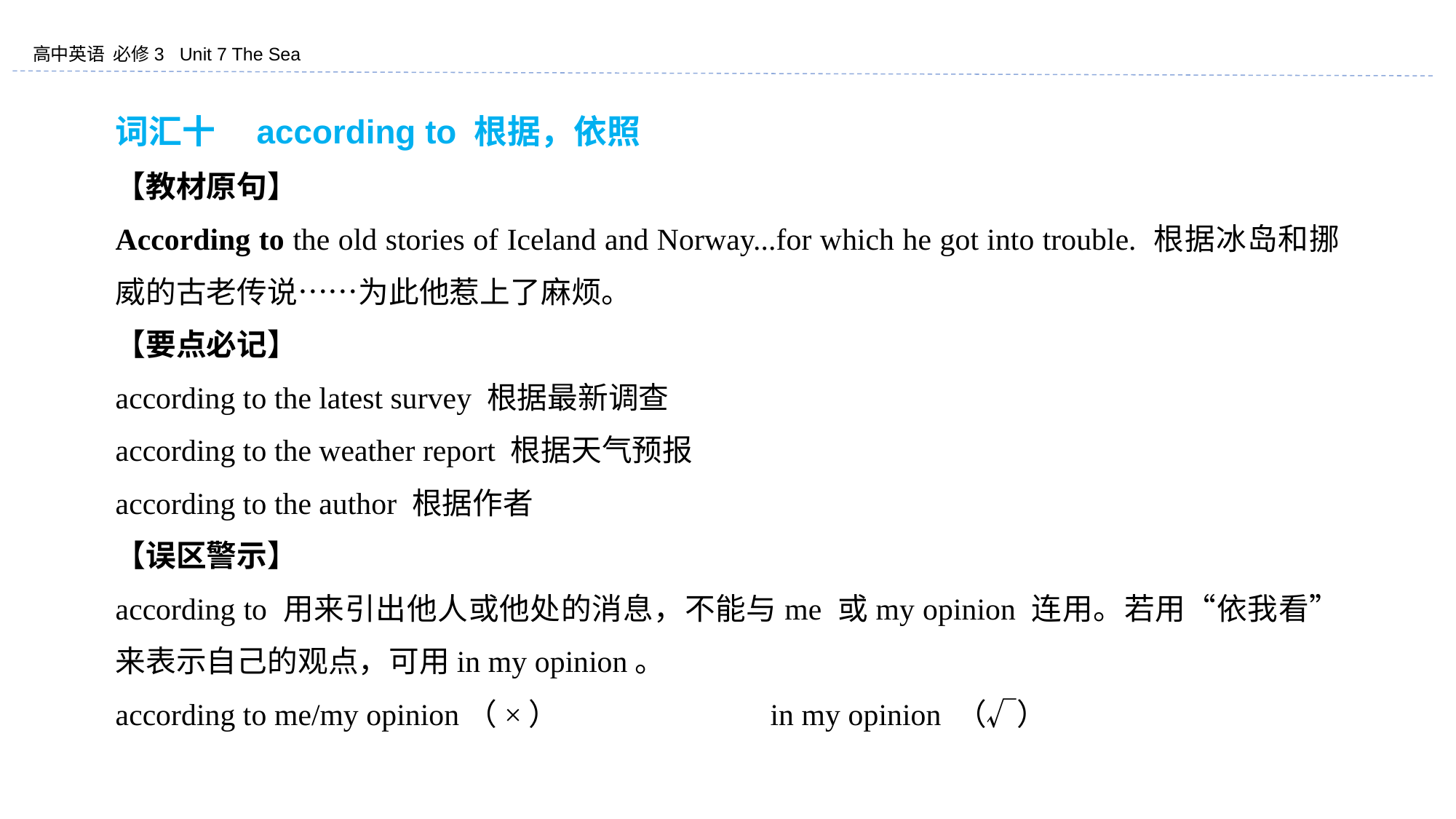

词汇十　according to 根据，依照
【教材原句】
According to the old stories of Iceland and Norway...for which he got into trouble. 根据冰岛和挪威的古老传说……为此他惹上了麻烦。
【要点必记】
according to the latest survey 根据最新调查
according to the weather report 根据天气预报
according to the author 根据作者
【误区警示】
according to 用来引出他人或他处的消息，不能与me 或my opinion 连用。若用“依我看”来表示自己的观点，可用in my opinion。
according to me/my opinion（×）		in my opinion （√）